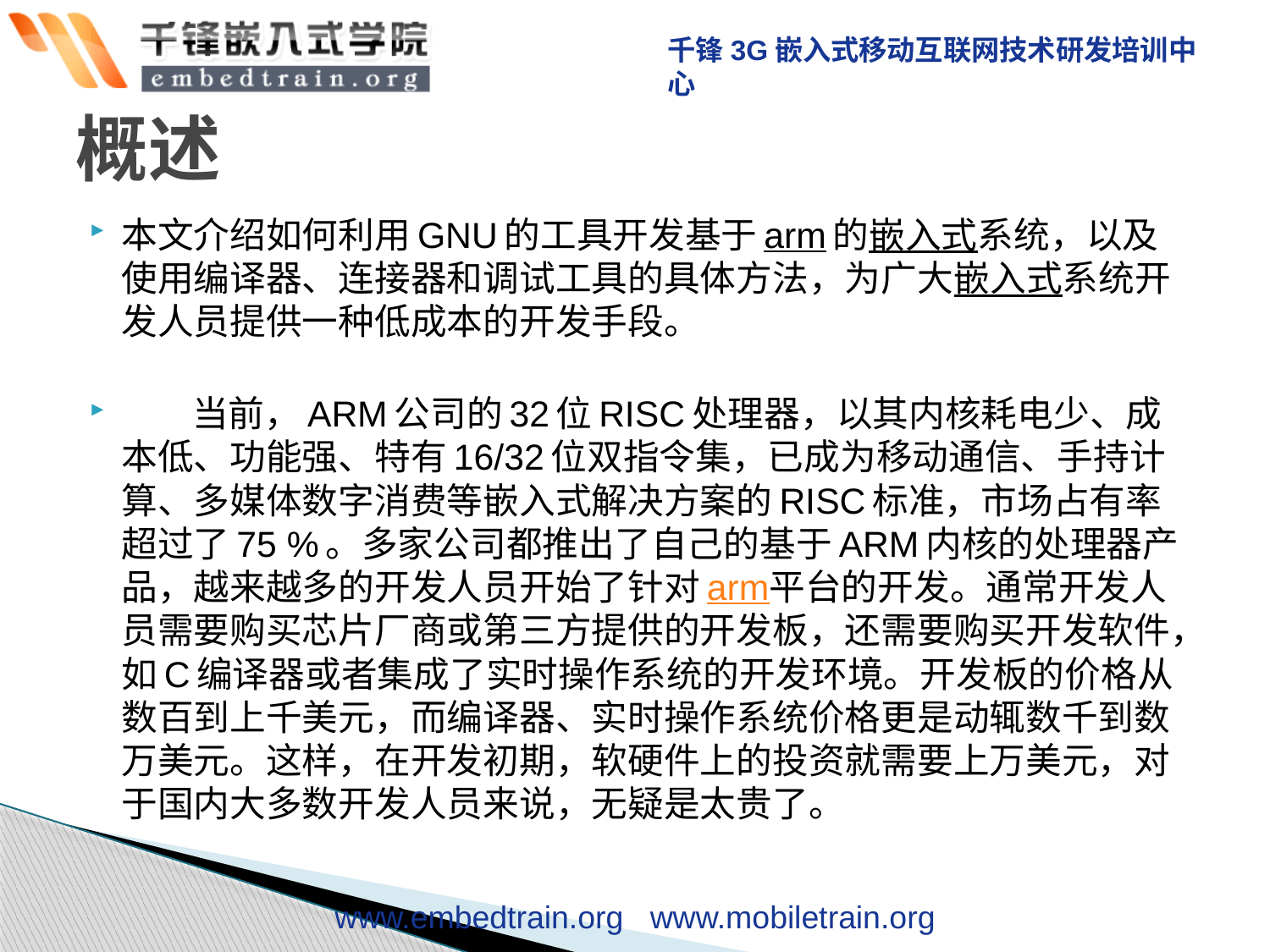

# 概述
本文介绍如何利用GNU的工具开发基于arm的嵌入式系统，以及使用编译器、连接器和调试工具的具体方法，为广大嵌入式系统开发人员提供一种低成本的开发手段。
        当前，ARM公司的32位RISC处理器，以其内核耗电少、成本低、功能强、特有16/32位双指令集，已成为移动通信、手持计算、多媒体数字消费等嵌入式解决方案的RISC标准，市场占有率超过了75 %。多家公司都推出了自己的基于ARM内核的处理器产品，越来越多的开发人员开始了针对arm平台的开发。通常开发人员需要购买芯片厂商或第三方提供的开发板，还需要购买开发软件，如C编译器或者集成了实时操作系统的开发环境。开发板的价格从数百到上千美元，而编译器、实时操作系统价格更是动辄数千到数万美元。这样，在开发初期，软硬件上的投资就需要上万美元，对于国内大多数开发人员来说，无疑是太贵了。